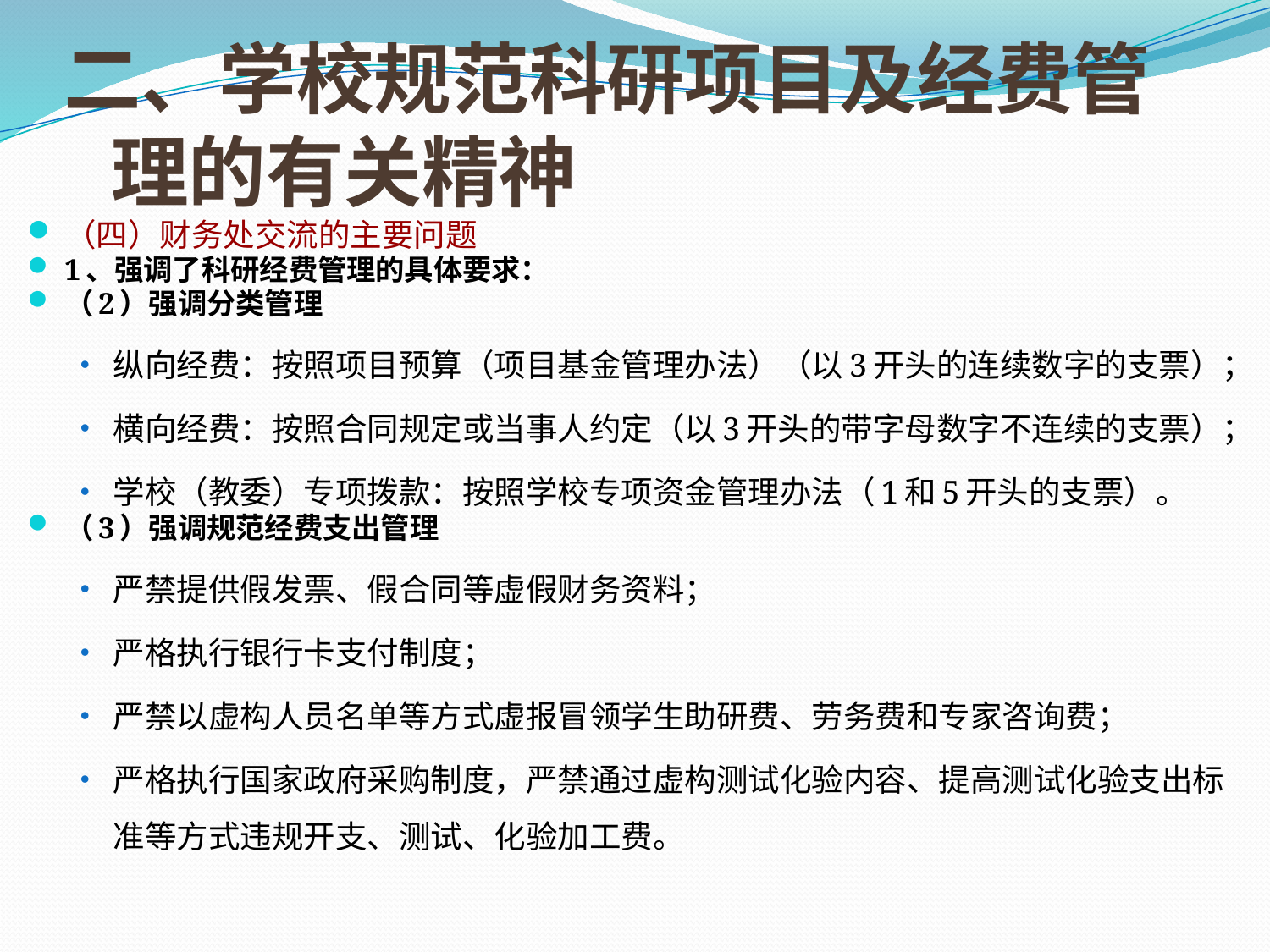

# 二、学校规范科研项目及经费管理的有关精神
（四）财务处交流的主要问题
1、强调了科研经费管理的具体要求：
（2）强调分类管理
纵向经费：按照项目预算（项目基金管理办法）（以3开头的连续数字的支票）；
横向经费：按照合同规定或当事人约定（以3开头的带字母数字不连续的支票）；
学校（教委）专项拨款：按照学校专项资金管理办法（1和5开头的支票）。
（3）强调规范经费支出管理
严禁提供假发票、假合同等虚假财务资料；
严格执行银行卡支付制度；
严禁以虚构人员名单等方式虚报冒领学生助研费、劳务费和专家咨询费；
严格执行国家政府采购制度，严禁通过虚构测试化验内容、提高测试化验支出标准等方式违规开支、测试、化验加工费。